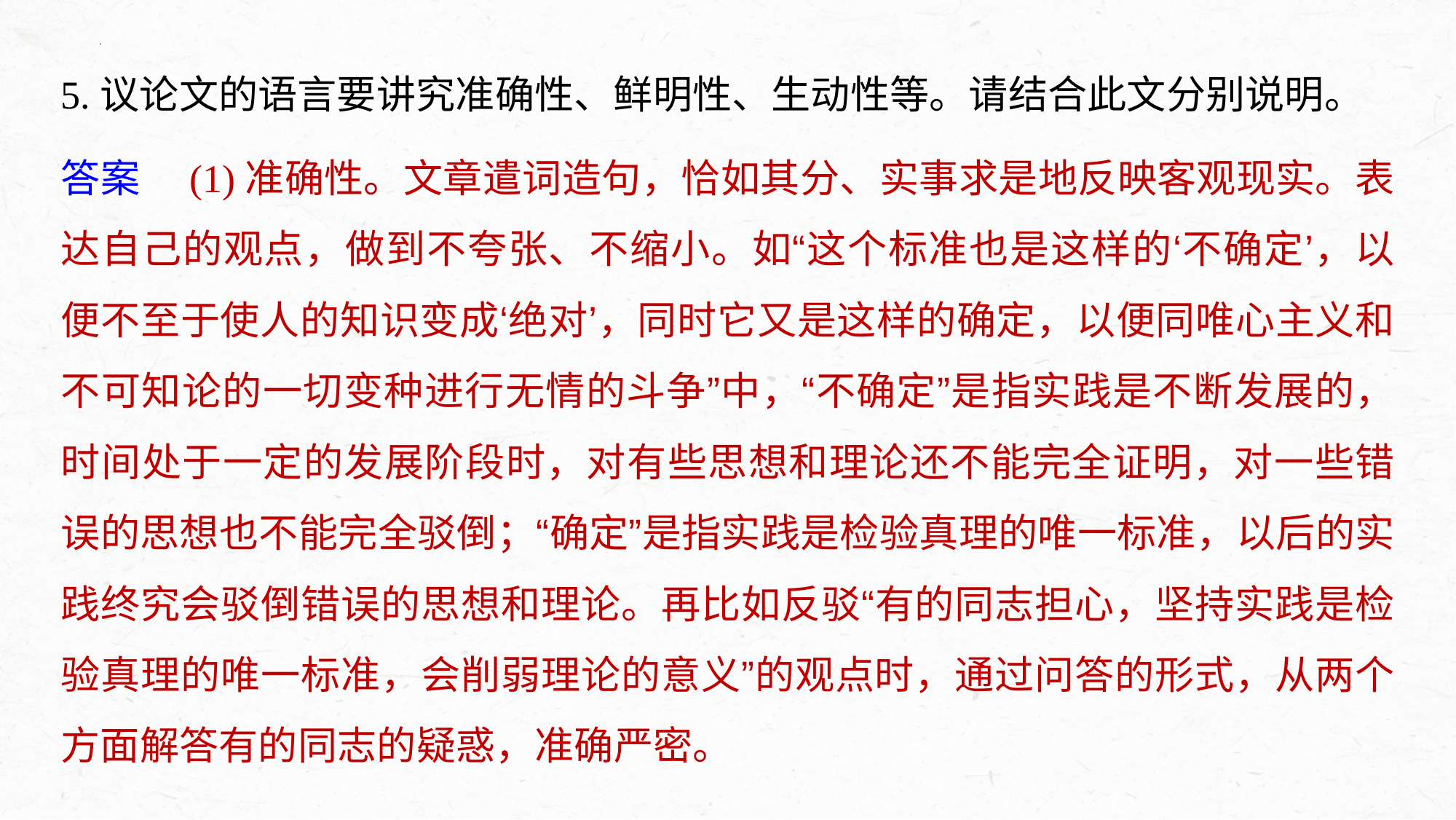

5.议论文的语言要讲究准确性、鲜明性、生动性等。请结合此文分别说明。
答案　(1)准确性。文章遣词造句，恰如其分、实事求是地反映客观现实。表达自己的观点，做到不夸张、不缩小。如“这个标准也是这样的‘不确定’，以便不至于使人的知识变成‘绝对’，同时它又是这样的确定，以便同唯心主义和不可知论的一切变种进行无情的斗争”中，“不确定”是指实践是不断发展的，时间处于一定的发展阶段时，对有些思想和理论还不能完全证明，对一些错误的思想也不能完全驳倒；“确定”是指实践是检验真理的唯一标准，以后的实践终究会驳倒错误的思想和理论。再比如反驳“有的同志担心，坚持实践是检验真理的唯一标准，会削弱理论的意义”的观点时，通过问答的形式，从两个方面解答有的同志的疑惑，准确严密。